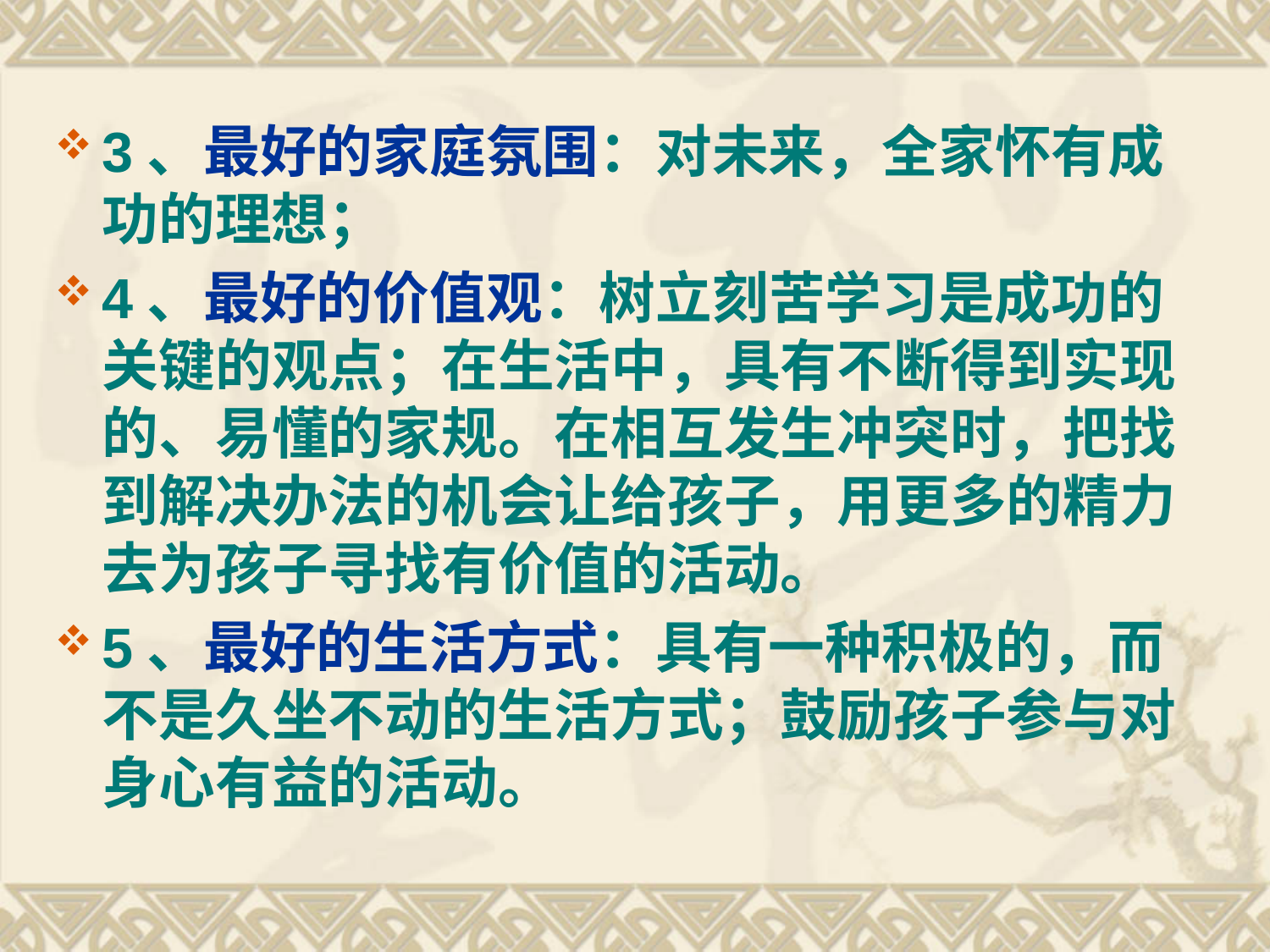

#
3、最好的家庭氛围：对未来，全家怀有成功的理想；
4、最好的价值观：树立刻苦学习是成功的关键的观点；在生活中，具有不断得到实现的、易懂的家规。在相互发生冲突时，把找到解决办法的机会让给孩子，用更多的精力去为孩子寻找有价值的活动。
5、最好的生活方式：具有一种积极的，而不是久坐不动的生活方式；鼓励孩子参与对身心有益的活动。